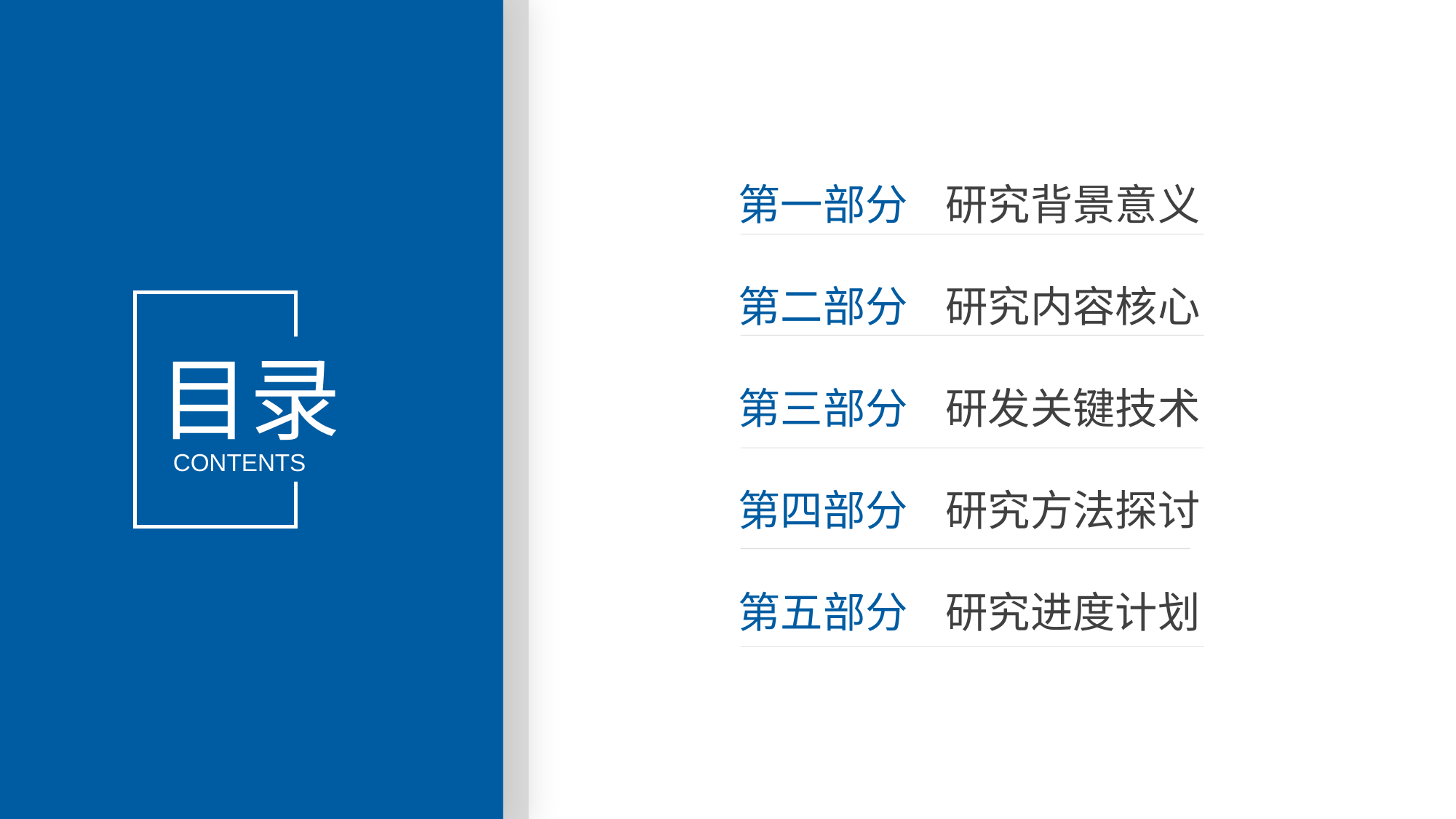

第一部分    研究背景意义

第二部分    研究内容核心

第三部分    研发关键技术

第四部分    研究方法探讨

第五部分    研究进度计划

目录
CONTENTS